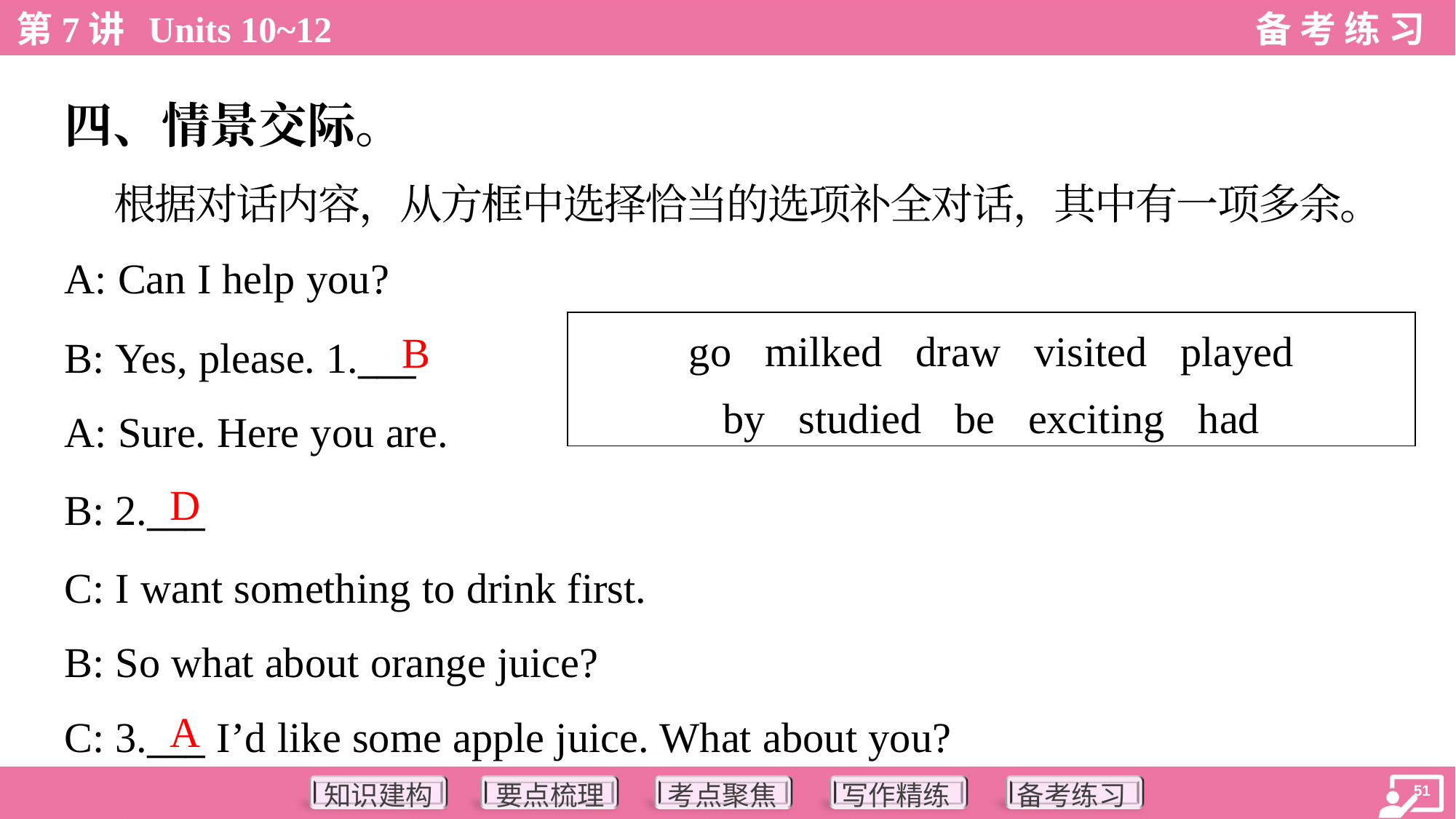

四、情景交际。
    根据对话内容，从方框中选择恰当的选项补全对话，其中有一项多余。
A: Can I help you?
B
B: Yes, please. 1.___
A: Sure. Here you are.
| go milked draw visited played by studied be exciting had |
| --- |
D
B: 2.___
C: I want something to drink first.
B: So what about orange juice?
A
C: 3.___ I’d like some apple juice. What about you?